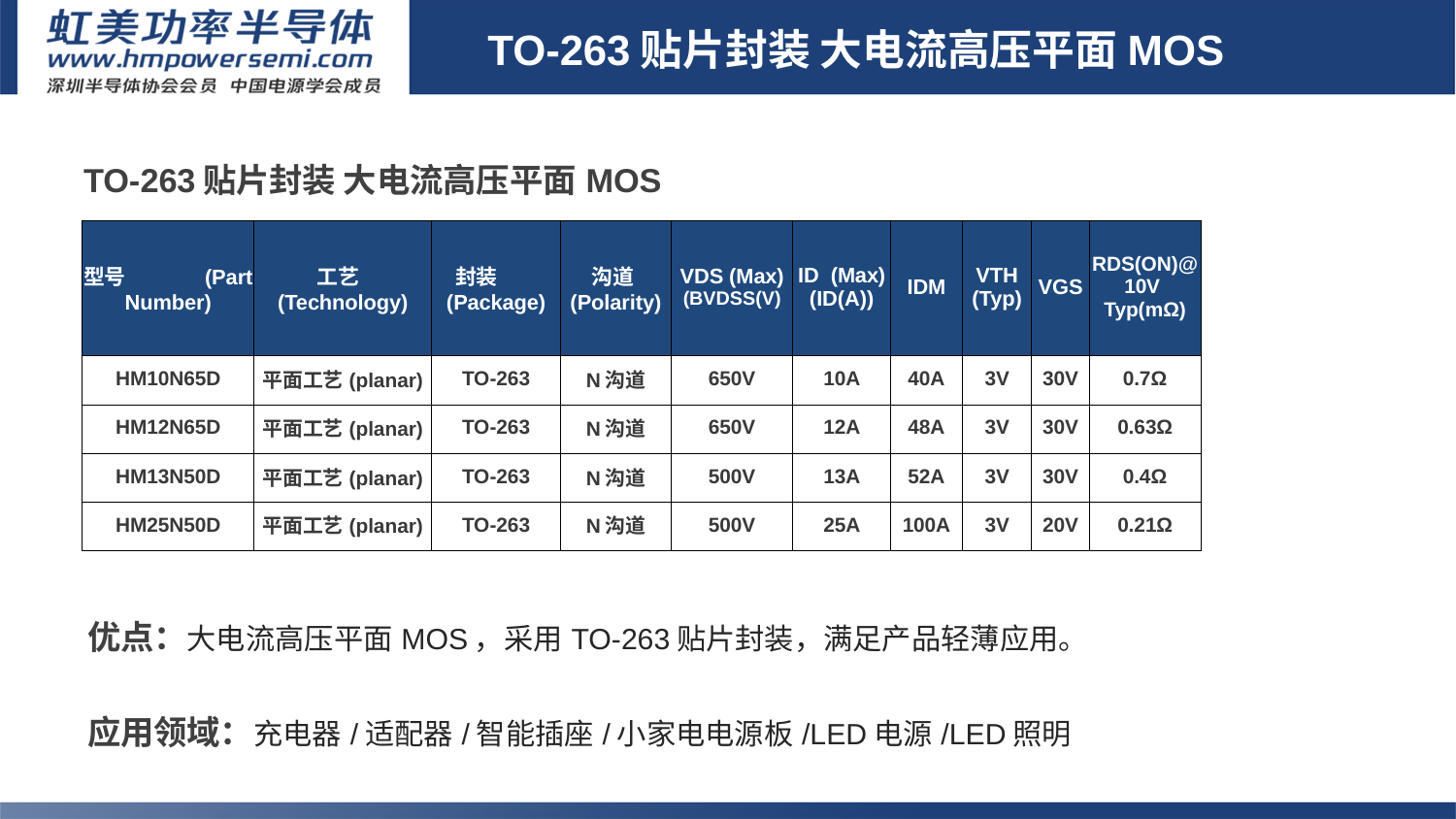

TO-263贴片封装 大电流高压平面MOS
| TO-263贴片封装 大电流高压平面MOS |  |  |  |  |  |  |  |  |  |
| --- | --- | --- | --- | --- | --- | --- | --- | --- | --- |
| 型号 (Part Number) | 工艺 (Technology) | 封装 (Package) | 沟道(Polarity) | VDS (Max) (BVDSS(V) | ID (Max) (ID(A)) | IDM | VTH (Typ) | VGS | RDS(ON)@10V Typ(mΩ) |
| HM10N65D | 平面工艺(planar) | TO-263 | N沟道 | 650V | 10A | 40A | 3V | 30V | 0.7Ω |
| HM12N65D | 平面工艺(planar) | TO-263 | N沟道 | 650V | 12A | 48A | 3V | 30V | 0.63Ω |
| HM13N50D | 平面工艺(planar) | TO-263 | N沟道 | 500V | 13A | 52A | 3V | 30V | 0.4Ω |
| HM25N50D | 平面工艺(planar) | TO-263 | N沟道 | 500V | 25A | 100A | 3V | 20V | 0.21Ω |
# 4.高压平面MOS特色产品
1.Sic二极管/GaN FET/IGBT单管
优点：大电流高压平面MOS，采用TO-263贴片封装，满足产品轻薄应用。

应用领域：充电器/适配器/智能插座/小家电电源板/LED电源/LED照明